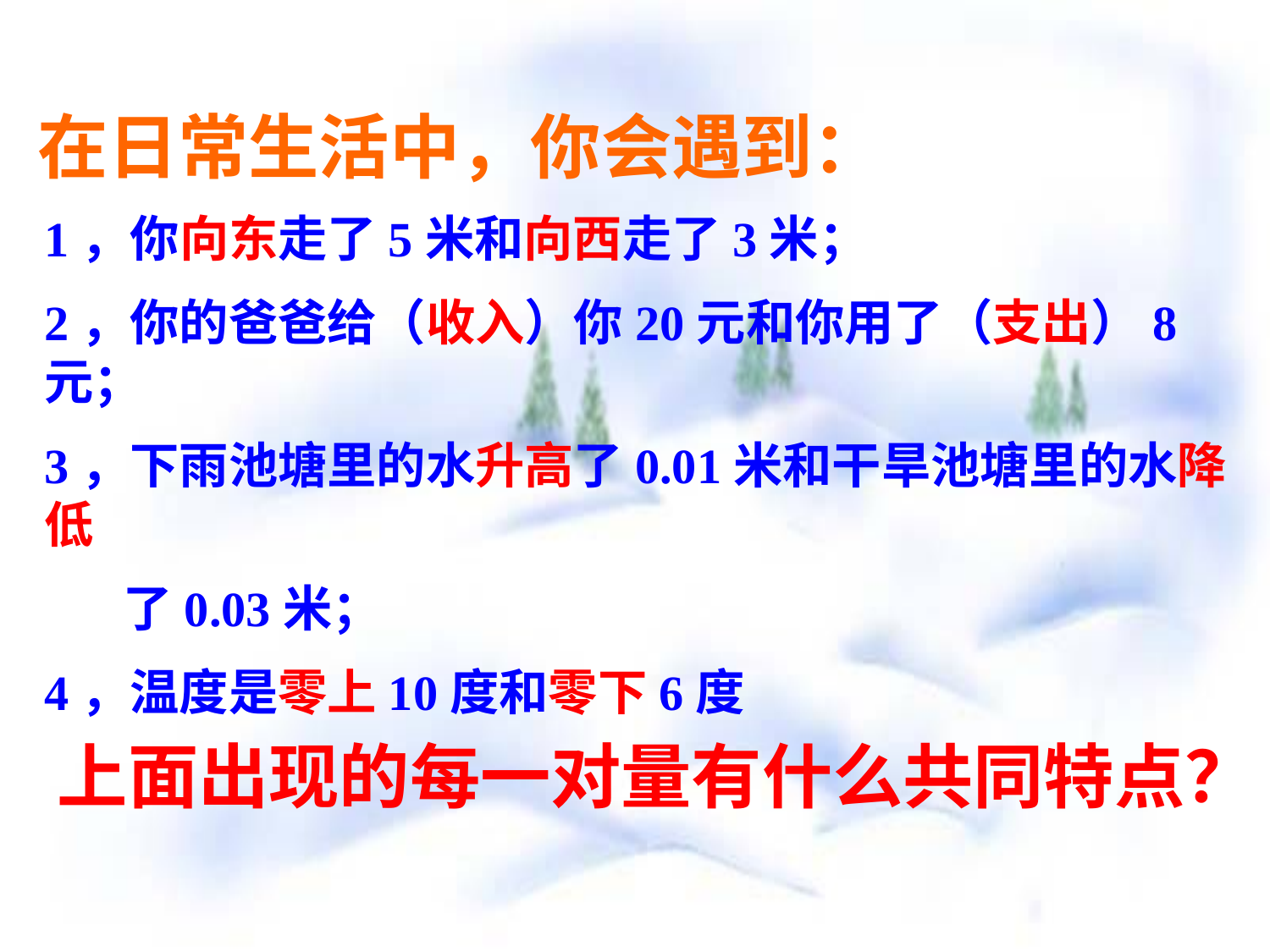

在日常生活中，你会遇到：
1，你向东走了5米和向西走了3米；
2，你的爸爸给（收入）你20元和你用了（支出）8元；
3，下雨池塘里的水升高了0.01米和干旱池塘里的水降低
      了0.03米；
4，温度是零上10度和零下6度
上面出现的每一对量有什么共同特点？